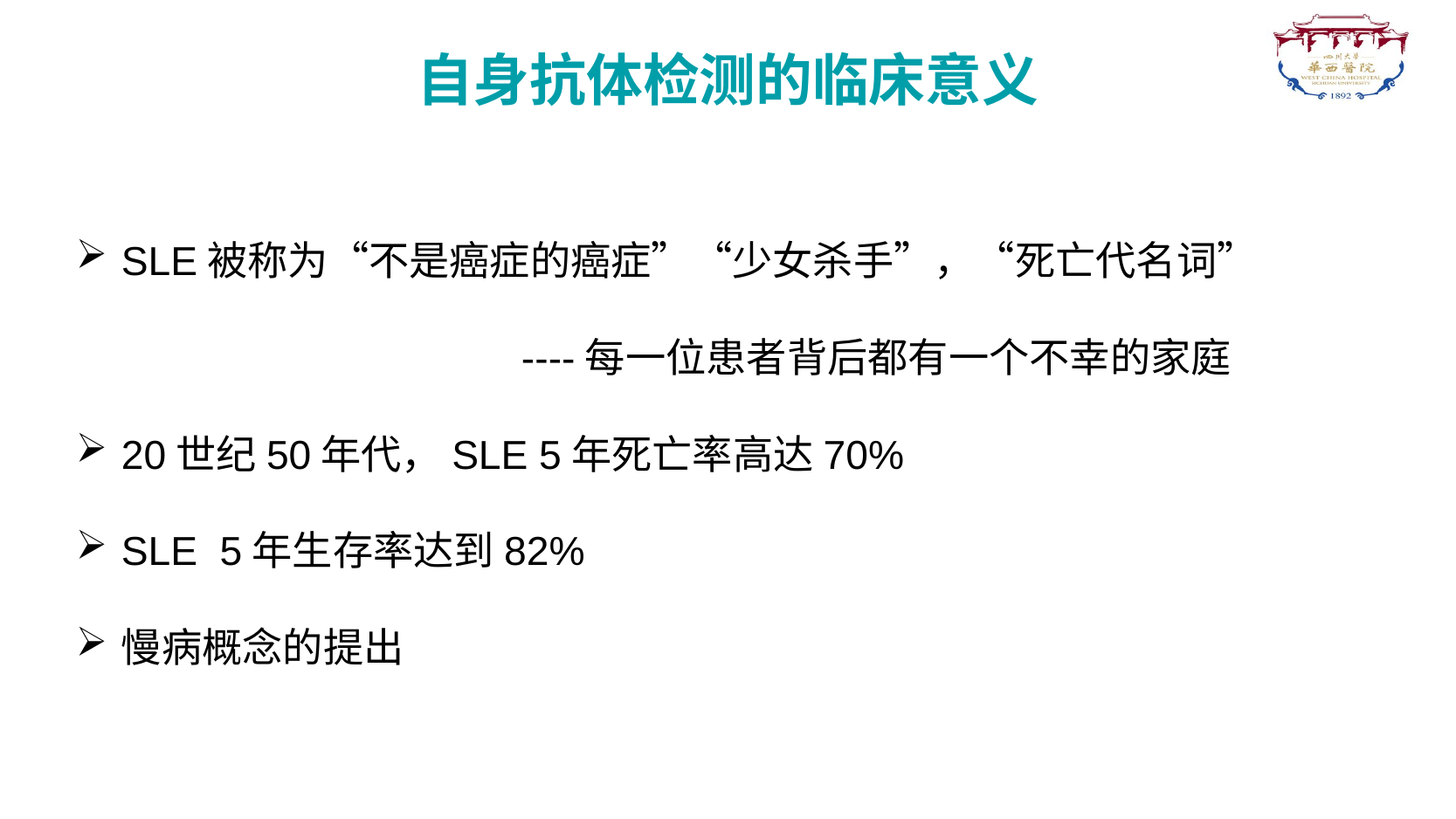

自身抗体检测的临床意义
SLE被称为“不是癌症的癌症”“少女杀手”，“死亡代名词”
                                        ----每一位患者背后都有一个不幸的家庭
20世纪50年代，SLE 5年死亡率高达70%
SLE  5年生存率达到82%
慢病概念的提出